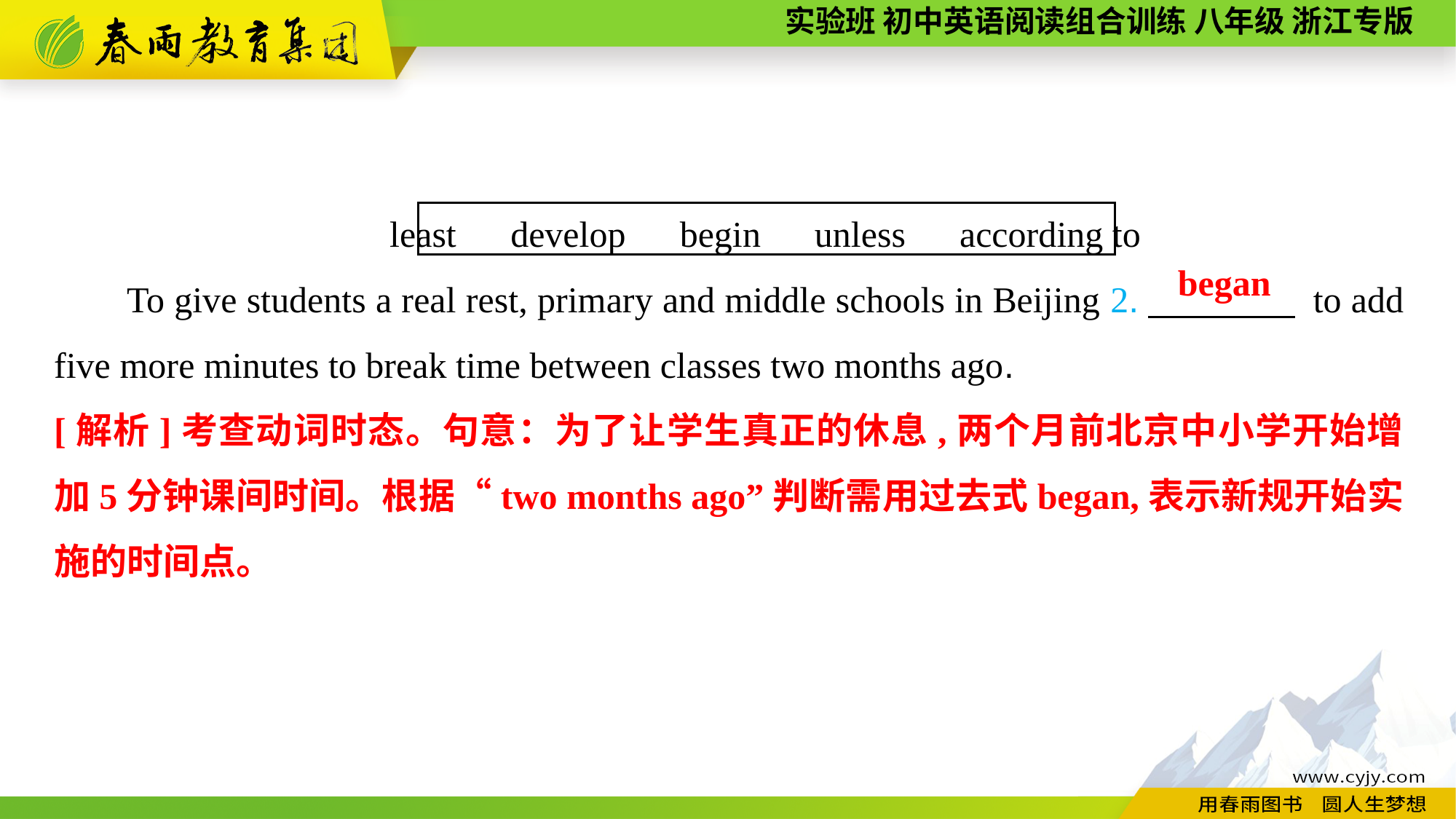

least　develop　begin　unless　according to
To give students a real rest, primary and middle schools in Beijing 2.　　　　 to add five more minutes to break time between classes two months ago.

began
[解析]考查动词时态。句意：为了让学生真正的休息,两个月前北京中小学开始增加5分钟课间时间。根据“two months ago”判断需用过去式began,表示新规开始实施的时间点。